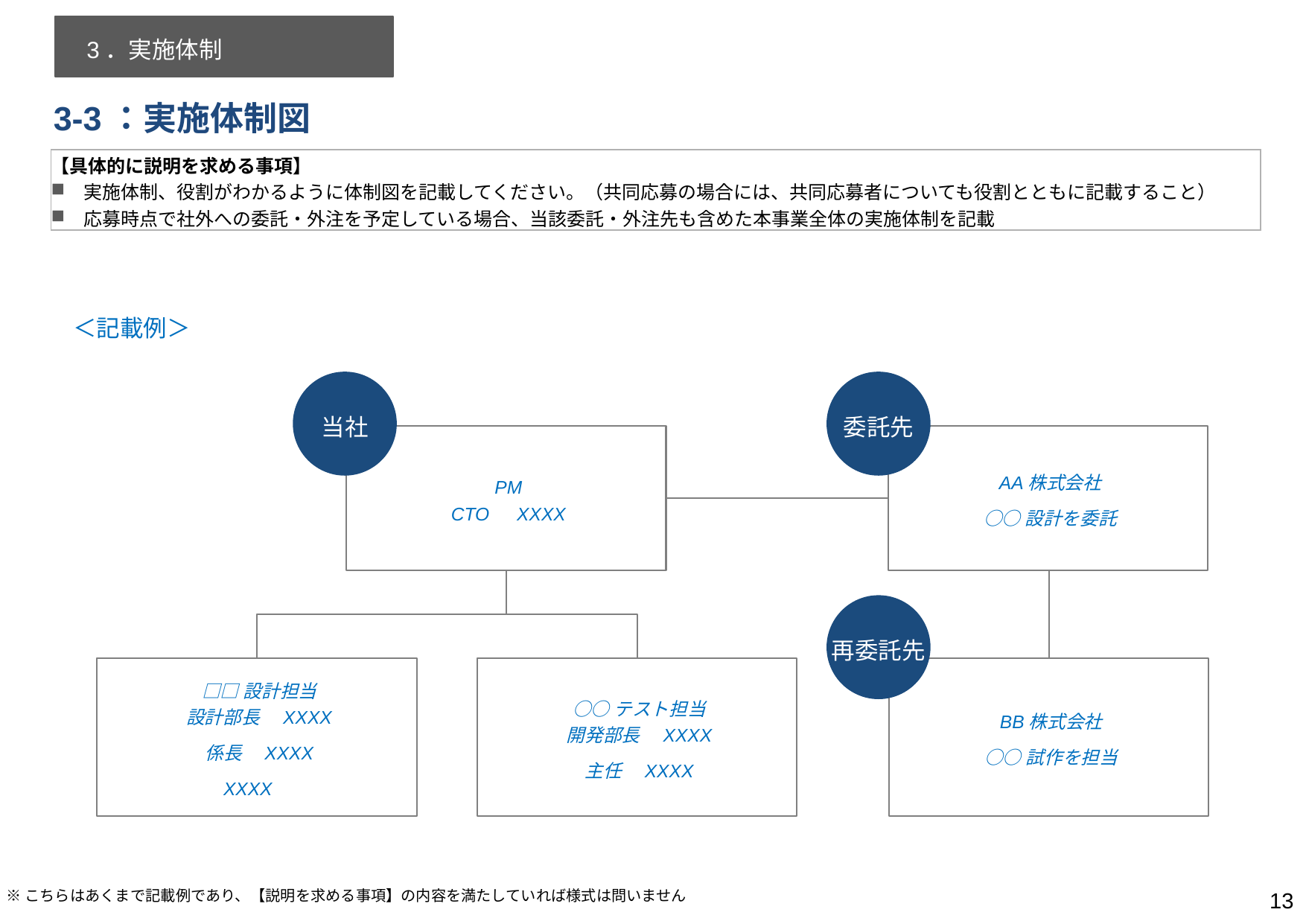

3．実施体制
3-3：実施体制図
【具体的に説明を求める事項】
実施体制、役割がわかるように体制図を記載してください。（共同応募の場合には、共同応募者についても役割とともに記載すること）
応募時点で社外への委託・外注を予定している場合、当該委託・外注先も含めた本事業全体の実施体制を記載
＜記載例＞
当社
委託先
PM
CTO　XXXX
AA株式会社
○○設計を委託
再委託先
□□設計担当
設計部長　XXXX
係長　XXXX
XXXX
○○テスト担当
開発部長　XXXX
主任　XXXX
BB株式会社
○○試作を担当
13
※こちらはあくまで記載例であり、【説明を求める事項】の内容を満たしていれば様式は問いません